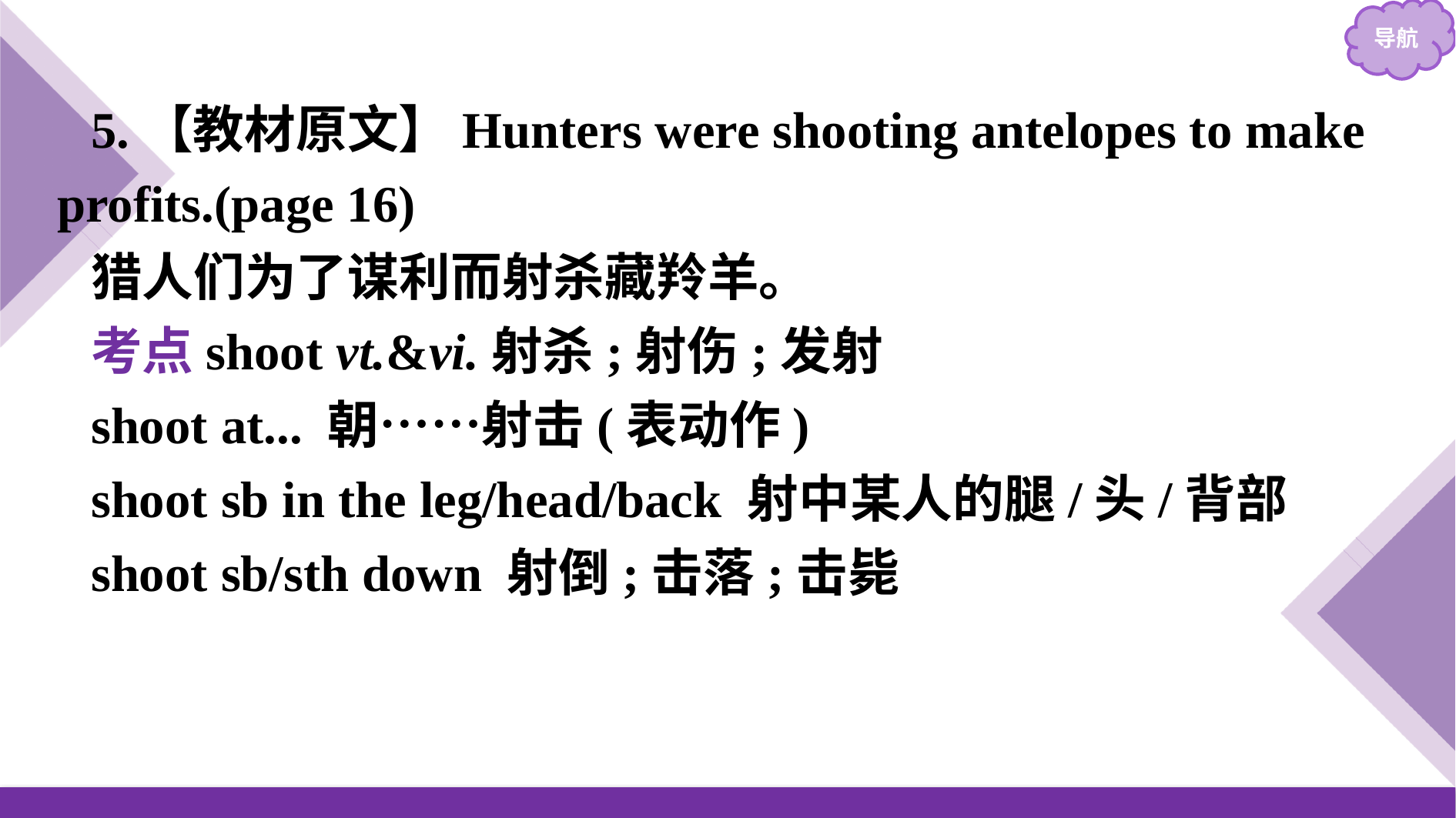

5.【教材原文】Hunters were shooting antelopes to make profits.(page 16)
猎人们为了谋利而射杀藏羚羊。
考点shoot vt.&vi.射杀;射伤;发射
shoot at... 朝……射击(表动作)
shoot sb in the leg/head/back 射中某人的腿/头/背部
shoot sb/sth down 射倒;击落;击毙